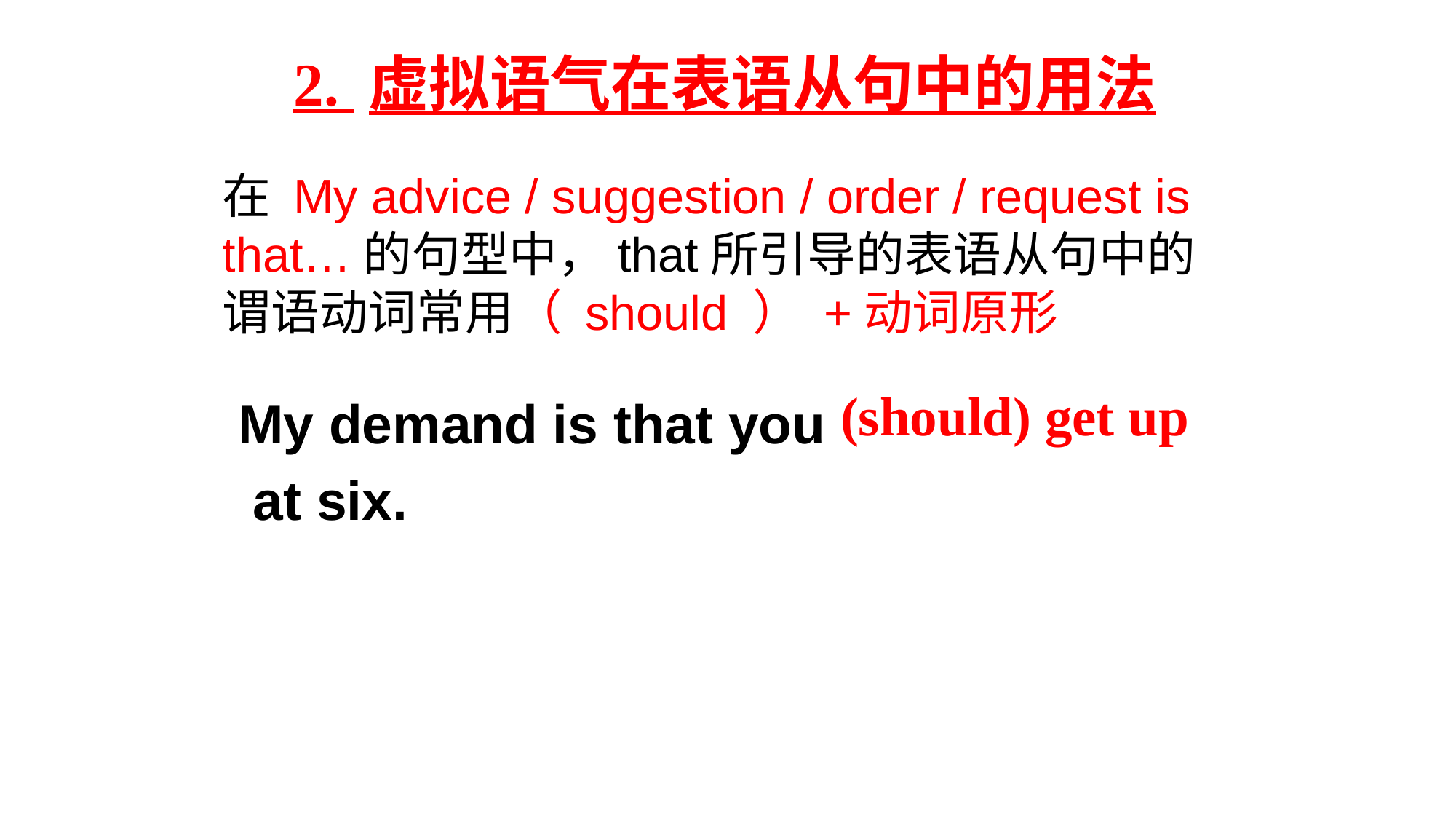

2. 虚拟语气在表语从句中的用法
在 My advice / suggestion / order / request is that…的句型中，that所引导的表语从句中的谓语动词常用（ should ） +动词原形
(should) get up
   My demand is that you
    at six.